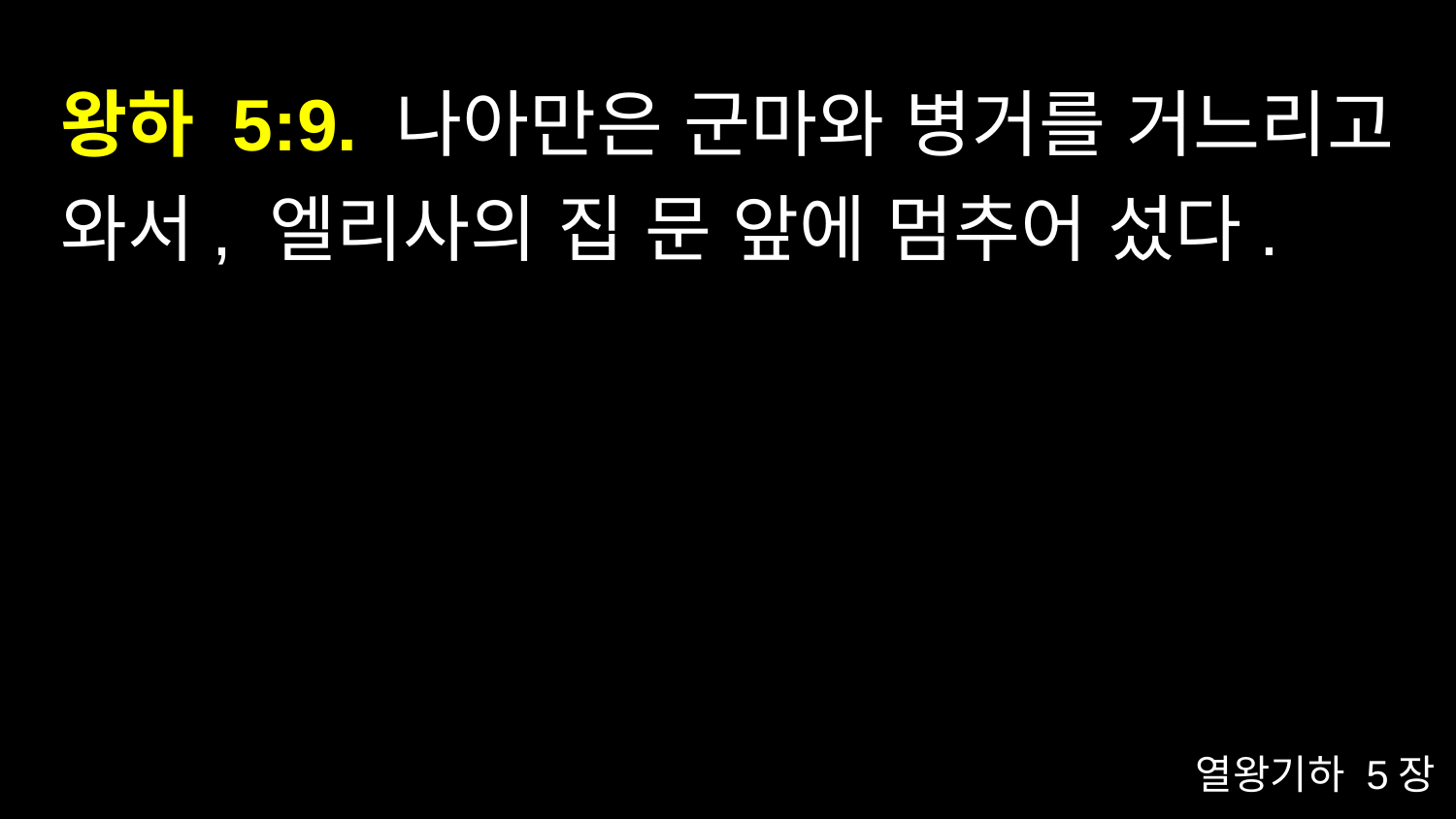

# 왕하 5:9. 나아만은 군마와 병거를 거느리고 와서, 엘리사의 집 문 앞에 멈추어 섰다.
열왕기하 5장